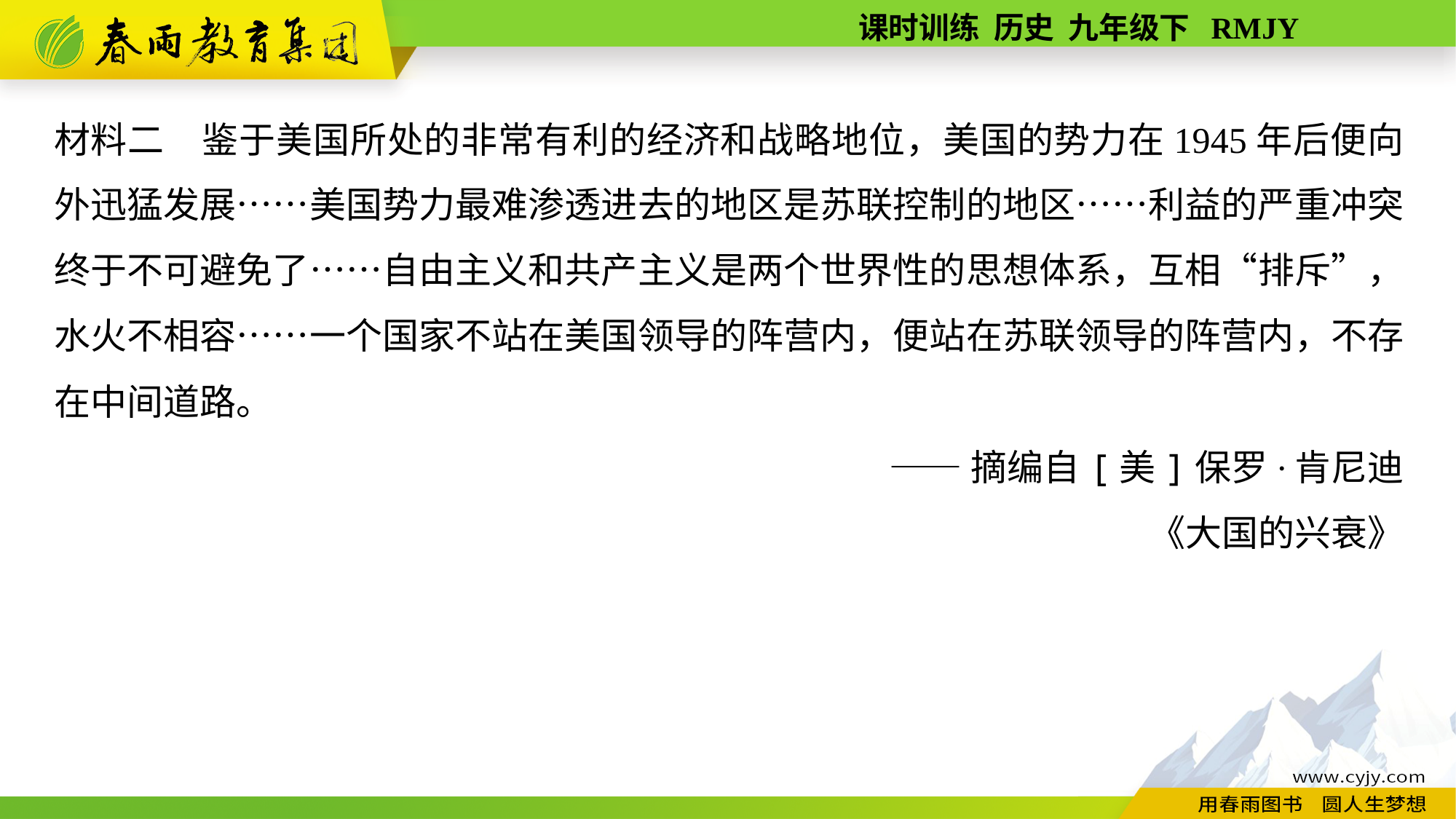

材料二　鉴于美国所处的非常有利的经济和战略地位，美国的势力在1945年后便向外迅猛发展……美国势力最难渗透进去的地区是苏联控制的地区……利益的严重冲突终于不可避免了……自由主义和共产主义是两个世界性的思想体系，互相“排斥”，水火不相容……一个国家不站在美国领导的阵营内，便站在苏联领导的阵营内，不存在中间道路。
——摘编自[美]保罗·肯尼迪
《大国的兴衰》